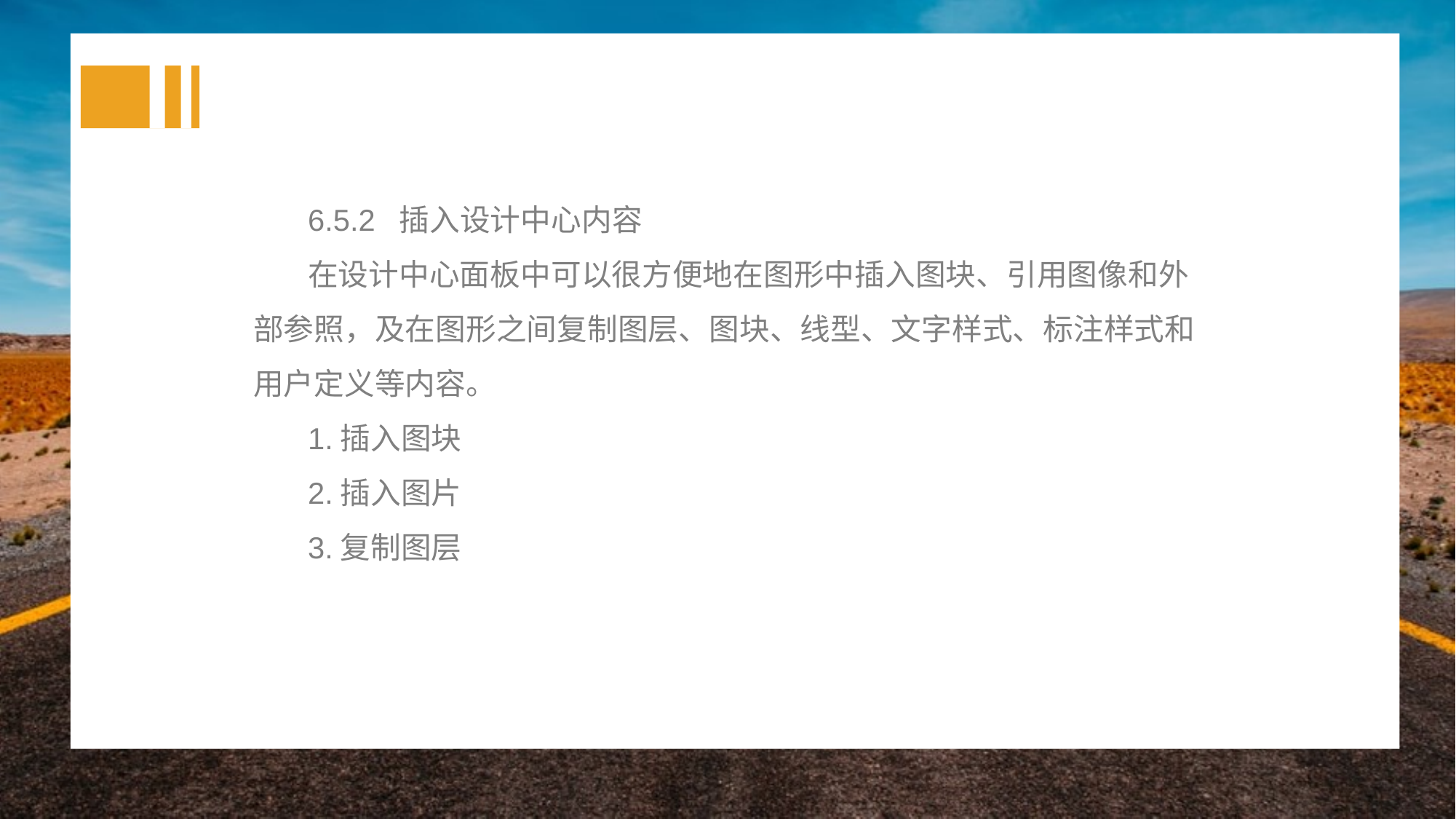

6.5.2  插入设计中心内容
在设计中心面板中可以很方便地在图形中插入图块、引用图像和外部参照，及在图形之间复制图层、图块、线型、文字样式、标注样式和用户定义等内容。
1.插入图块
2.插入图片
3.复制图层